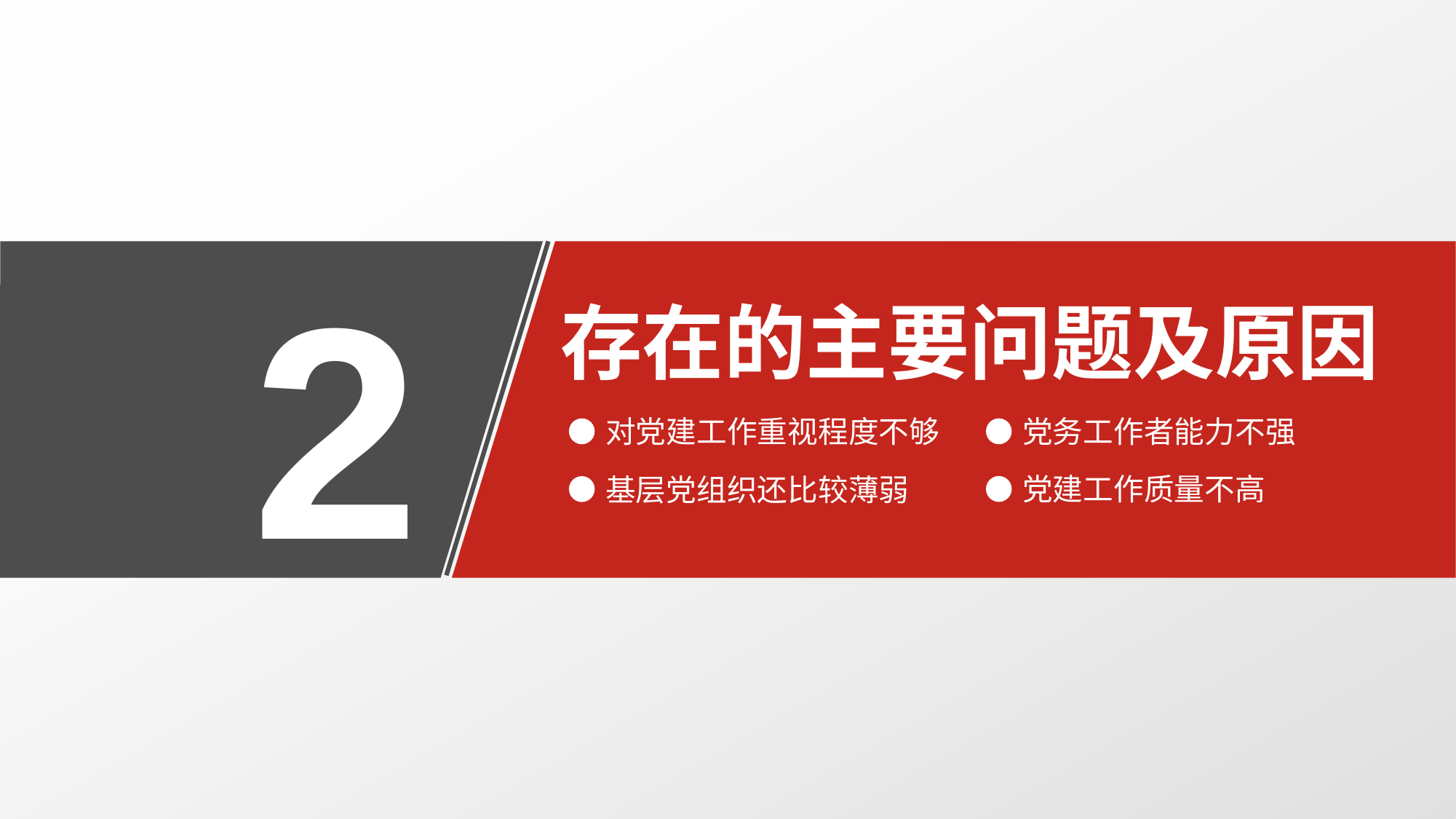

2

存在的主要问题及原因
对党建工作重视程度不够
党务工作者能力不强

党建工作质量不高
基层党组织还比较薄弱